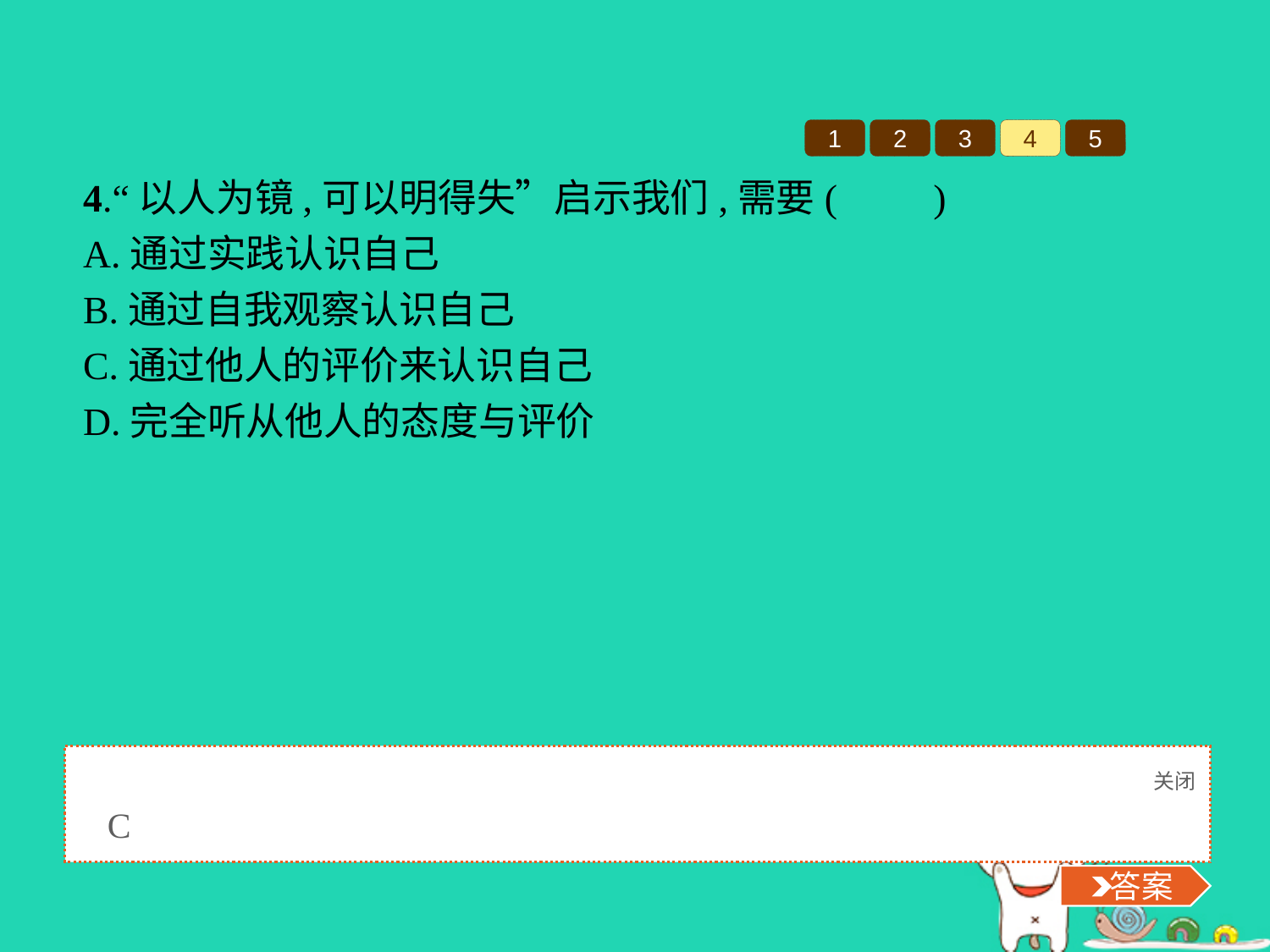

1
2
3
4
5
4.“以人为镜,可以明得失”启示我们,需要(　　)
A.通过实践认识自己
B.通过自我观察认识自己
C.通过他人的评价来认识自己
D.完全听从他人的态度与评价

关闭
  答案

C
  答案